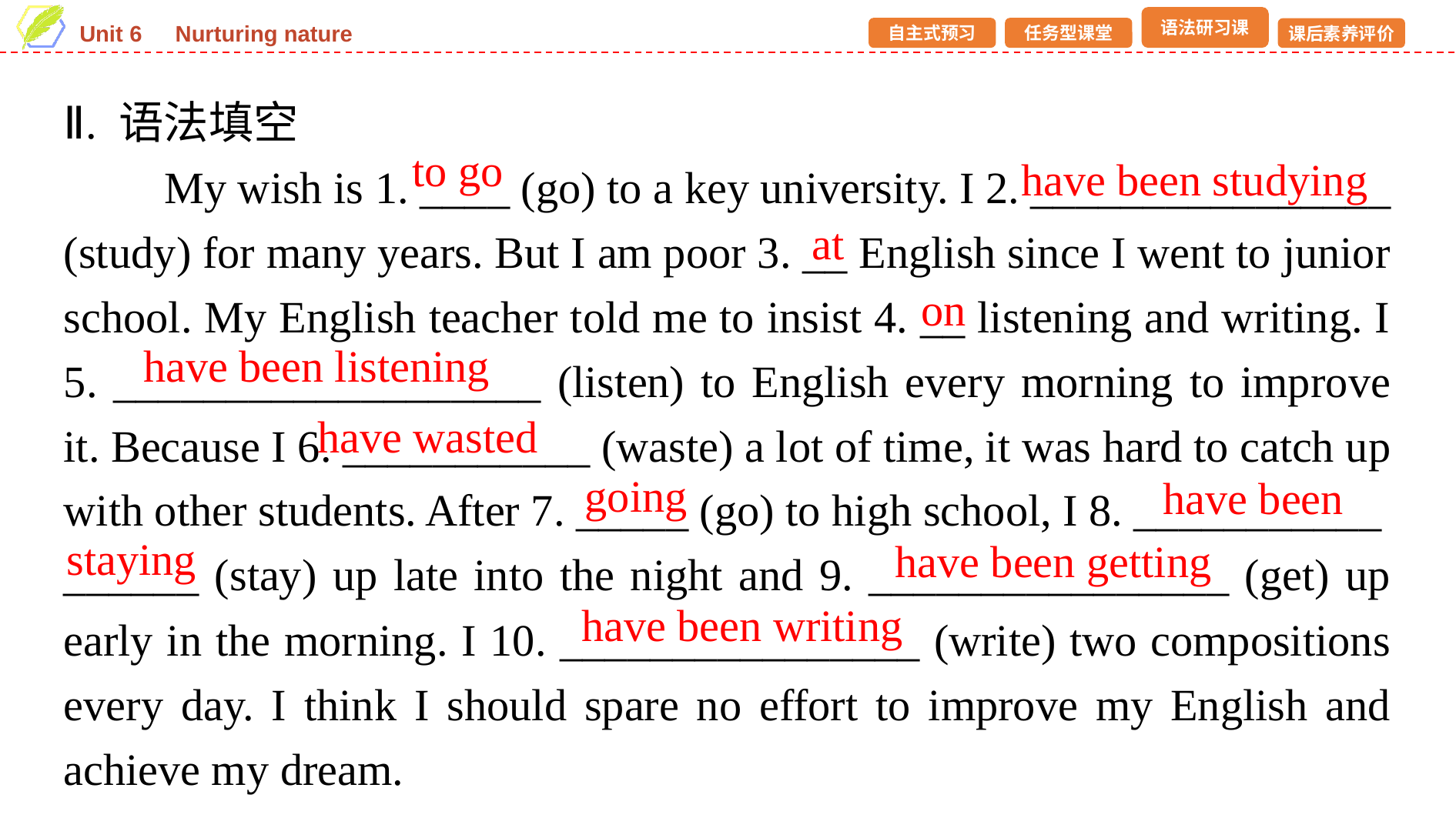

Ⅱ. 语法填空
　　My wish is 1. ____ (go) to a key university. I 2. ________________
(study) for many years. But I am poor 3. __ English since I went to junior school. My English teacher told me to insist 4. __ listening and writing. I 5. ___________________ (listen) to English every morning to improve it. Because I 6. ___________ (waste) a lot of time, it was hard to catch up with other students. After 7. _____ (go) to high school, I 8. ___________
______ (stay) up late into the night and 9. ________________ (get) up early in the morning. I 10. ________________ (write) two compositions every day. I think I should spare no effort to improve my English and achieve my dream.
to go
have been studying
at
on
have been listening
have wasted
going
have been
staying
have been getting
have been writing